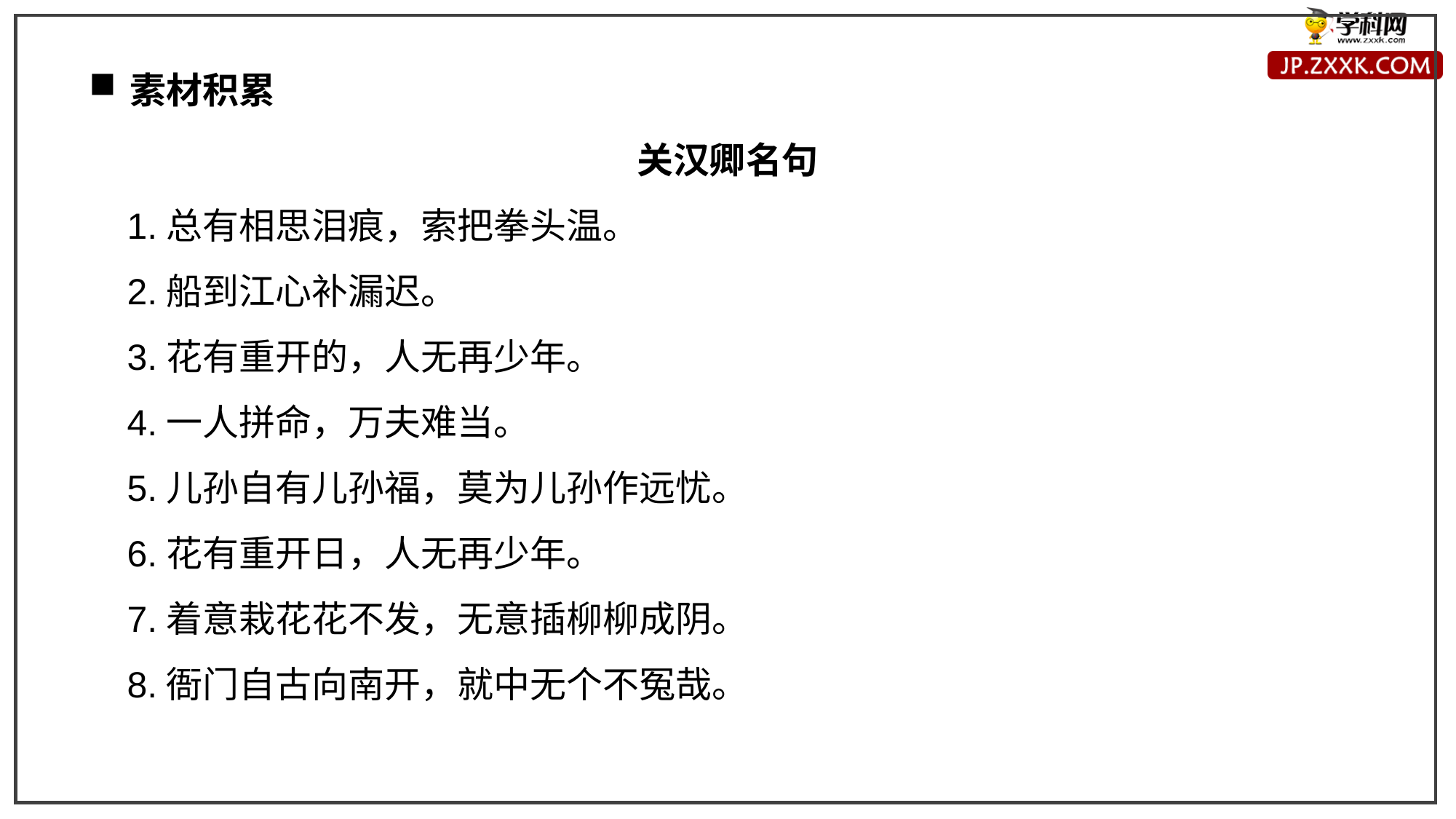

素材积累
关汉卿名句
1.总有相思泪痕，索把拳头温。
2.船到江心补漏迟。
3.花有重开的，人无再少年。
4.一人拼命，万夫难当。
5.儿孙自有儿孙福，莫为儿孙作远忧。
6.花有重开日，人无再少年。
7.着意栽花花不发，无意插柳柳成阴。
8.衙门自古向南开，就中无个不冤哉。